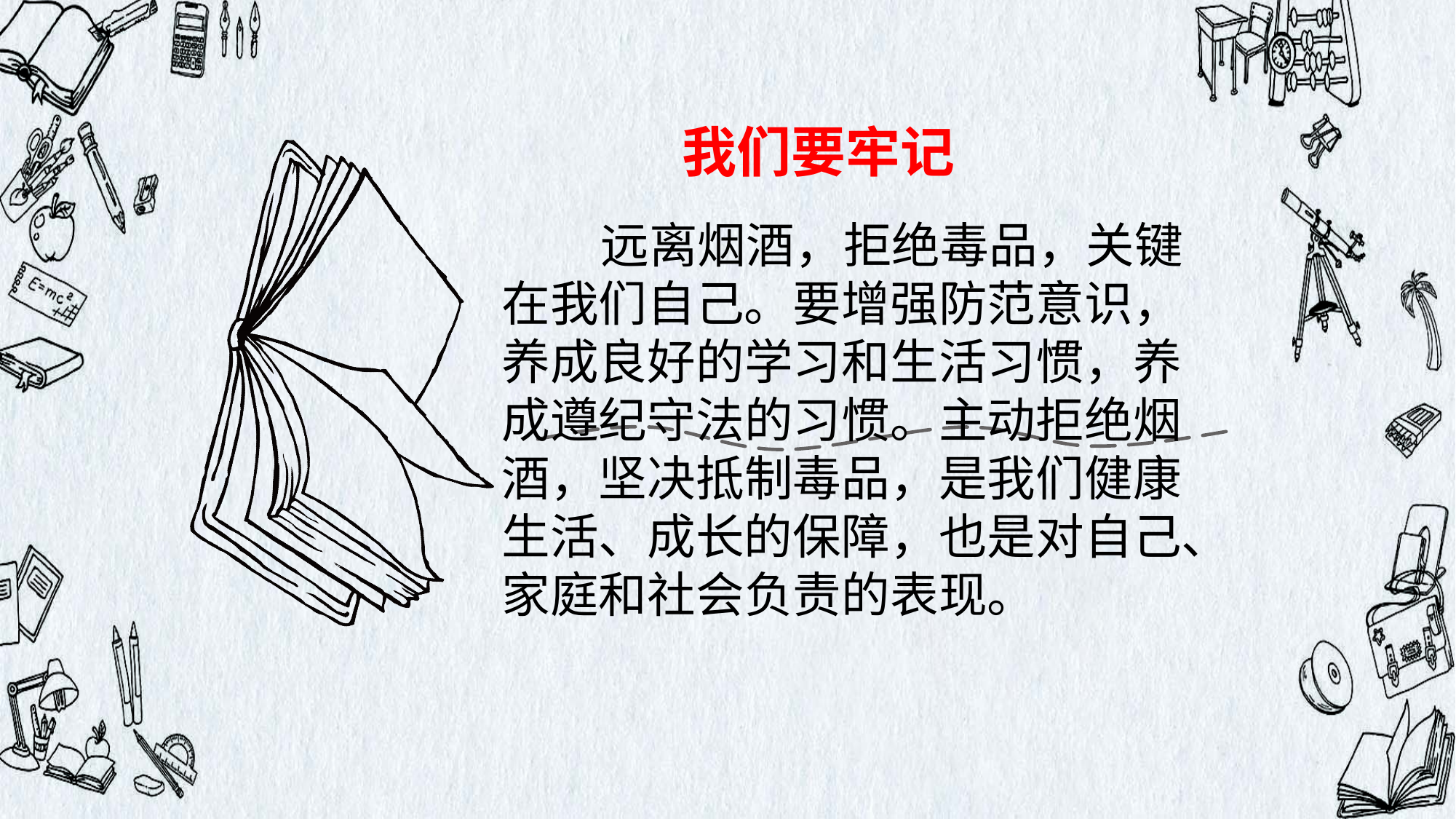

我们要牢记
        远离烟酒，拒绝毒品，关键在我们自己。要增强防范意识，养成良好的学习和生活习惯，养成遵纪守法的习惯。主动拒绝烟酒，坚决抵制毒品，是我们健康生活、成长的保障，也是对自己、家庭和社会负责的表现。